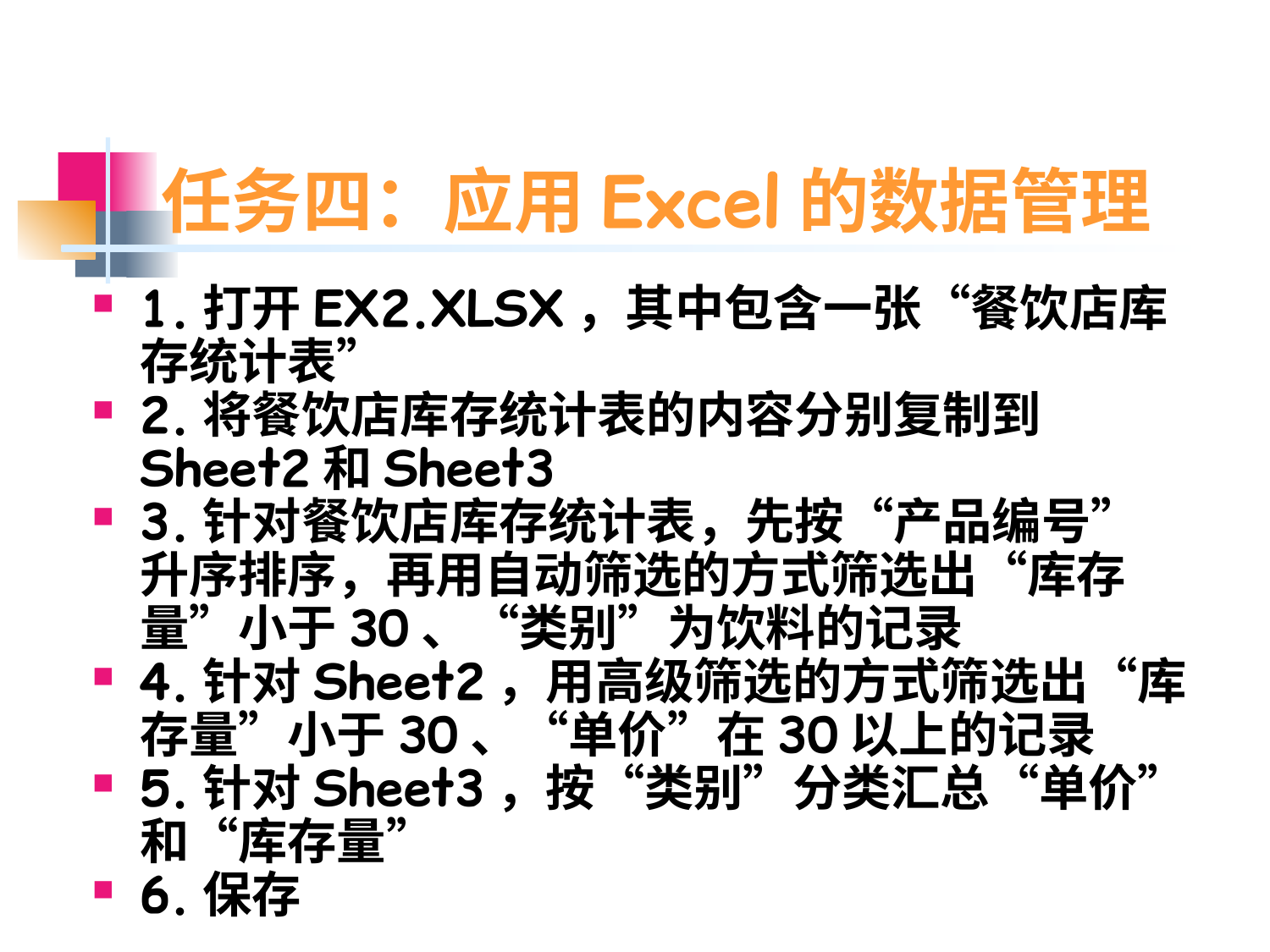

# 任务四：应用Excel的数据管理
1.打开EX2.XLSX，其中包含一张“餐饮店库存统计表”
2.将餐饮店库存统计表的内容分别复制到Sheet2和Sheet3
3.针对餐饮店库存统计表，先按“产品编号”升序排序，再用自动筛选的方式筛选出“库存量”小于30、“类别”为饮料的记录
4.针对Sheet2，用高级筛选的方式筛选出“库存量”小于30、“单价”在30以上的记录
5.针对Sheet3，按“类别”分类汇总“单价”和“库存量”
6.保存